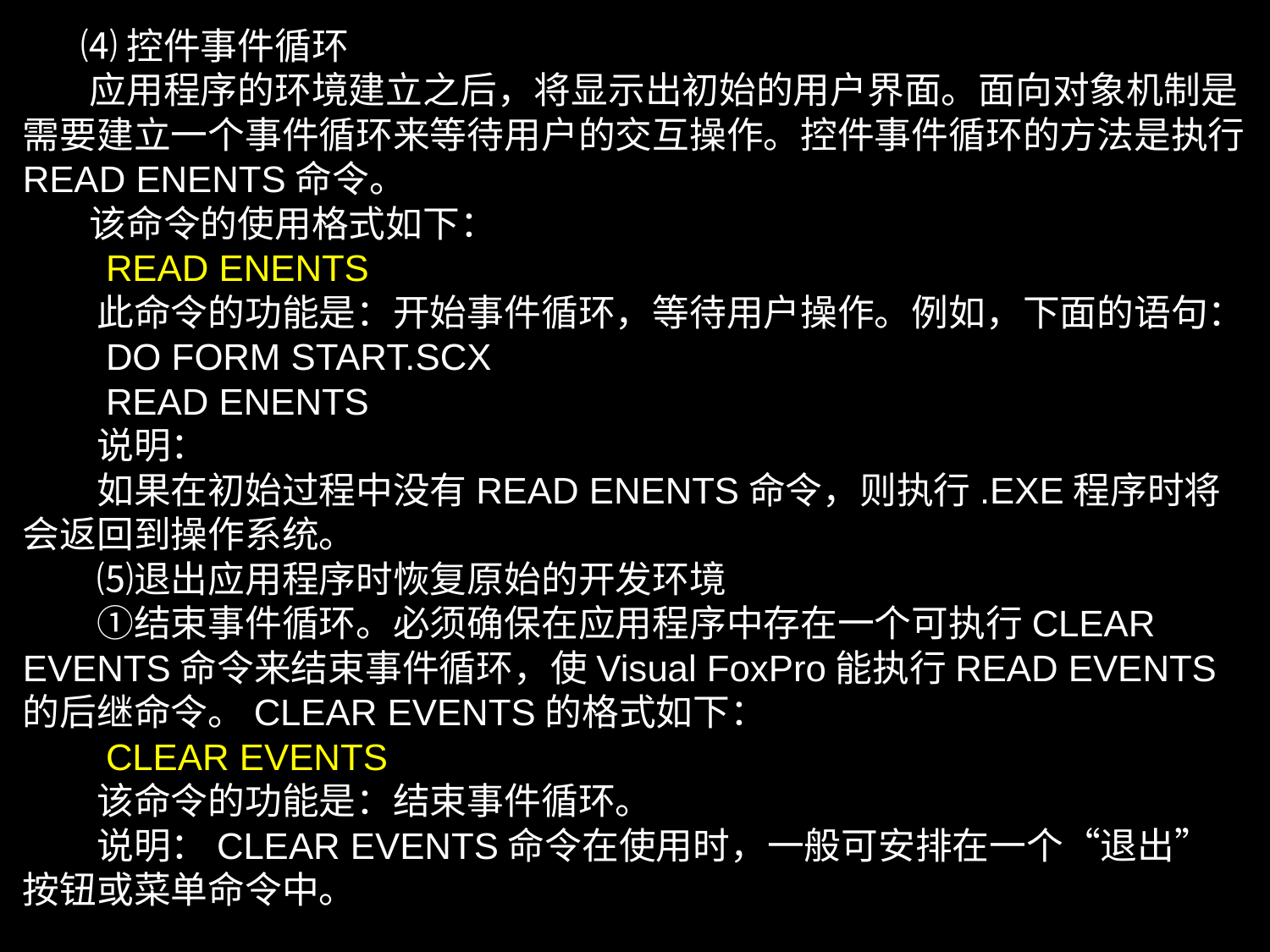

⑷控件事件循环
       应用程序的环境建立之后，将显示出初始的用户界面。面向对象机制是需要建立一个事件循环来等待用户的交互操作。控件事件循环的方法是执行READ ENENTS命令。
       该命令的使用格式如下：
　　READ ENENTS
　　此命令的功能是：开始事件循环，等待用户操作。例如，下面的语句：
　　DO FORM START.SCX
　　READ ENENTS
　　说明：
　　如果在初始过程中没有READ ENENTS命令，则执行.EXE程序时将会返回到操作系统。
　　⑸退出应用程序时恢复原始的开发环境
　　①结束事件循环。必须确保在应用程序中存在一个可执行CLEAR EVENTS命令来结束事件循环，使Visual FoxPro能执行READ EVENTS的后继命令。CLEAR EVENTS的格式如下：
　　CLEAR EVENTS
　　该命令的功能是：结束事件循环。
　　说明：CLEAR EVENTS命令在使用时，一般可安排在一个“退出”按钮或菜单命令中。